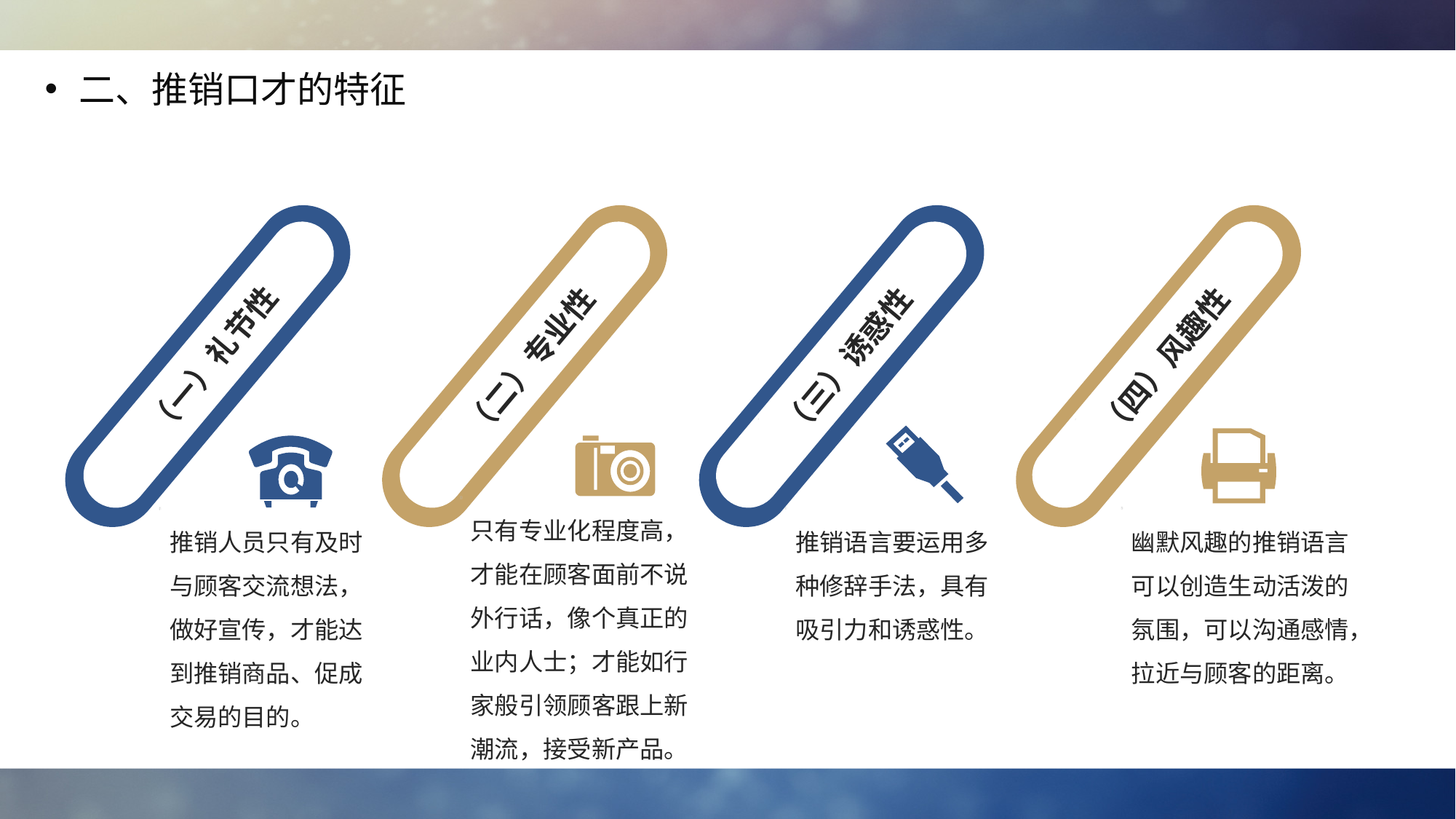

二、推销口才的特征

（一）礼节性
（二）专业性
（三）诱惑性
（四）风趣性

只有专业化程度高，才能在顾客面前不说外行话，像个真正的业内人士；才能如行家般引领顾客跟上新潮流，接受新产品。
推销人员只有及时与顾客交流想法，做好宣传，才能达到推销商品、促成交易的目的。
推销语言要运用多种修辞手法，具有吸引力和诱惑性。
幽默风趣的推销语言可以创造生动活泼的氛围，可以沟通感情，拉近与顾客的距离。